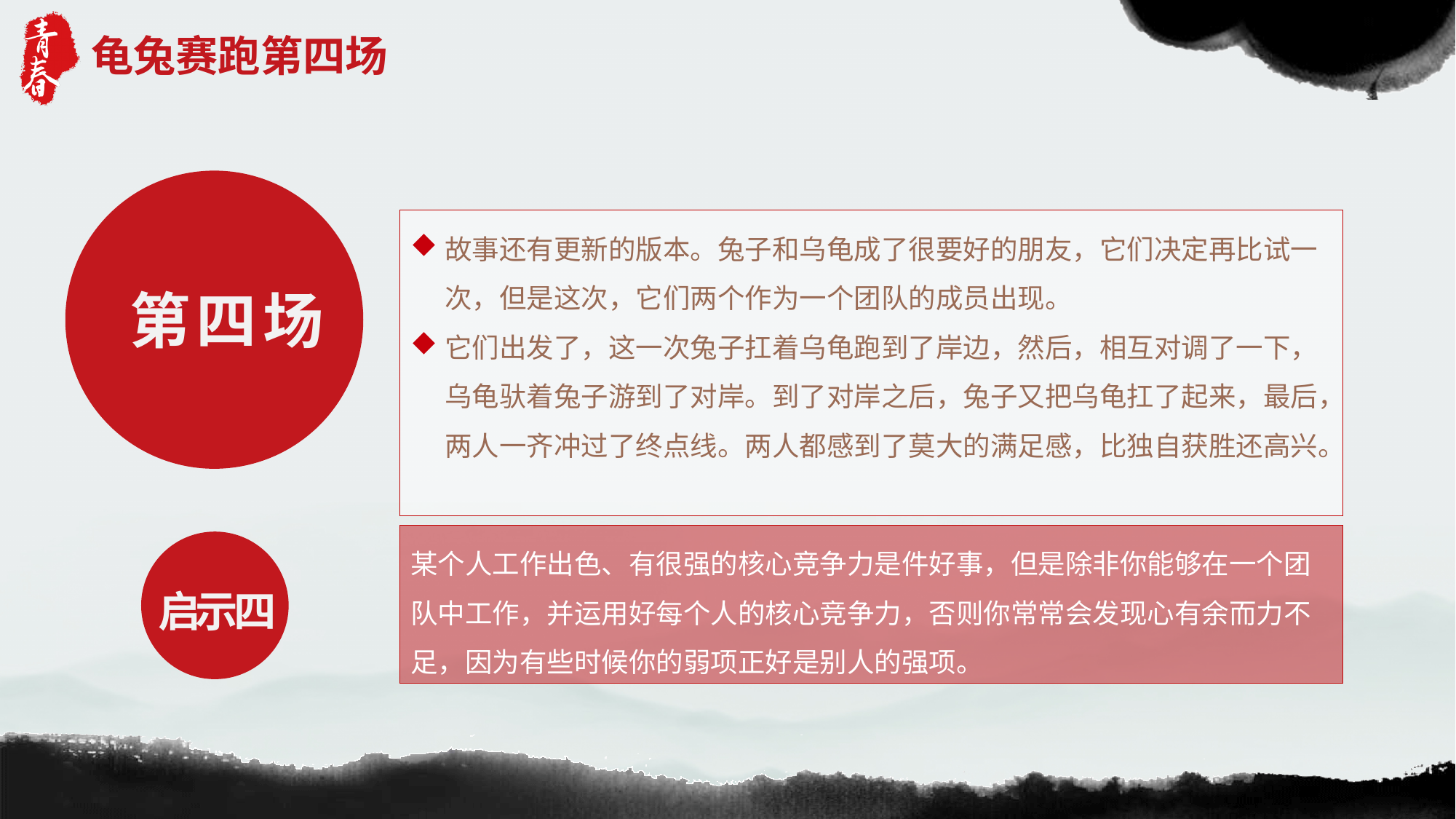

# 龟兔赛跑第四场

故事还有更新的版本。兔子和乌龟成了很要好的朋友，它们决定再比试一次，但是这次，它们两个作为一个团队的成员出现。
它们出发了，这一次兔子扛着乌龟跑到了岸边，然后，相互对调了一下，乌龟驮着兔子游到了对岸。到了对岸之后，兔子又把乌龟扛了起来，最后，两人一齐冲过了终点线。两人都感到了莫大的满足感，比独自获胜还高兴。
第四场
某个人工作出色、有很强的核心竞争力是件好事，但是除非你能够在一个团队中工作，并运用好每个人的核心竞争力，否则你常常会发现心有余而力不足，因为有些时候你的弱项正好是别人的强项。

启示四